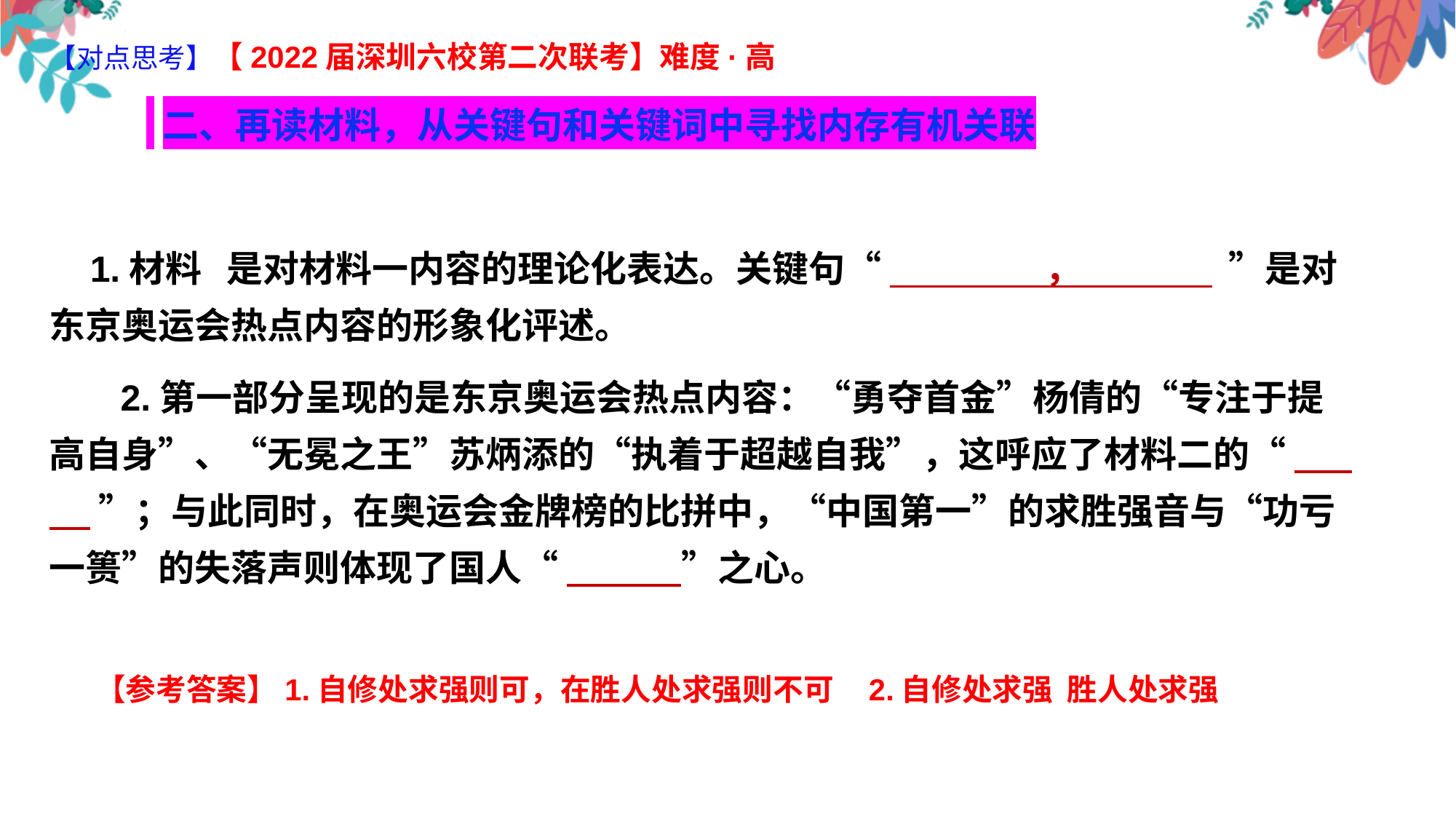

【对点思考】【2022届深圳六校第二次联考】难度·高
               二、再读材料，从关键句和关键词中寻找内存有机关联

    1.材料   是对材料一内容的理论化表达。关键句“                    ，                  ”是对东京奥运会热点内容的形象化评述。
       2.第一部分呈现的是东京奥运会热点内容：“勇夺首金”杨倩的“专注于提高自身”、“无冕之王”苏炳添的“执着于超越自我”，这呼应了材料二的“               ”；与此同时，在奥运会金牌榜的比拼中，“中国第一”的求胜强音与“功亏一篑”的失落声则体现了国人“               ”之心。
   【参考答案】1.自修处求强则可，在胜人处求强则不可    2.自修处求强  胜人处求强